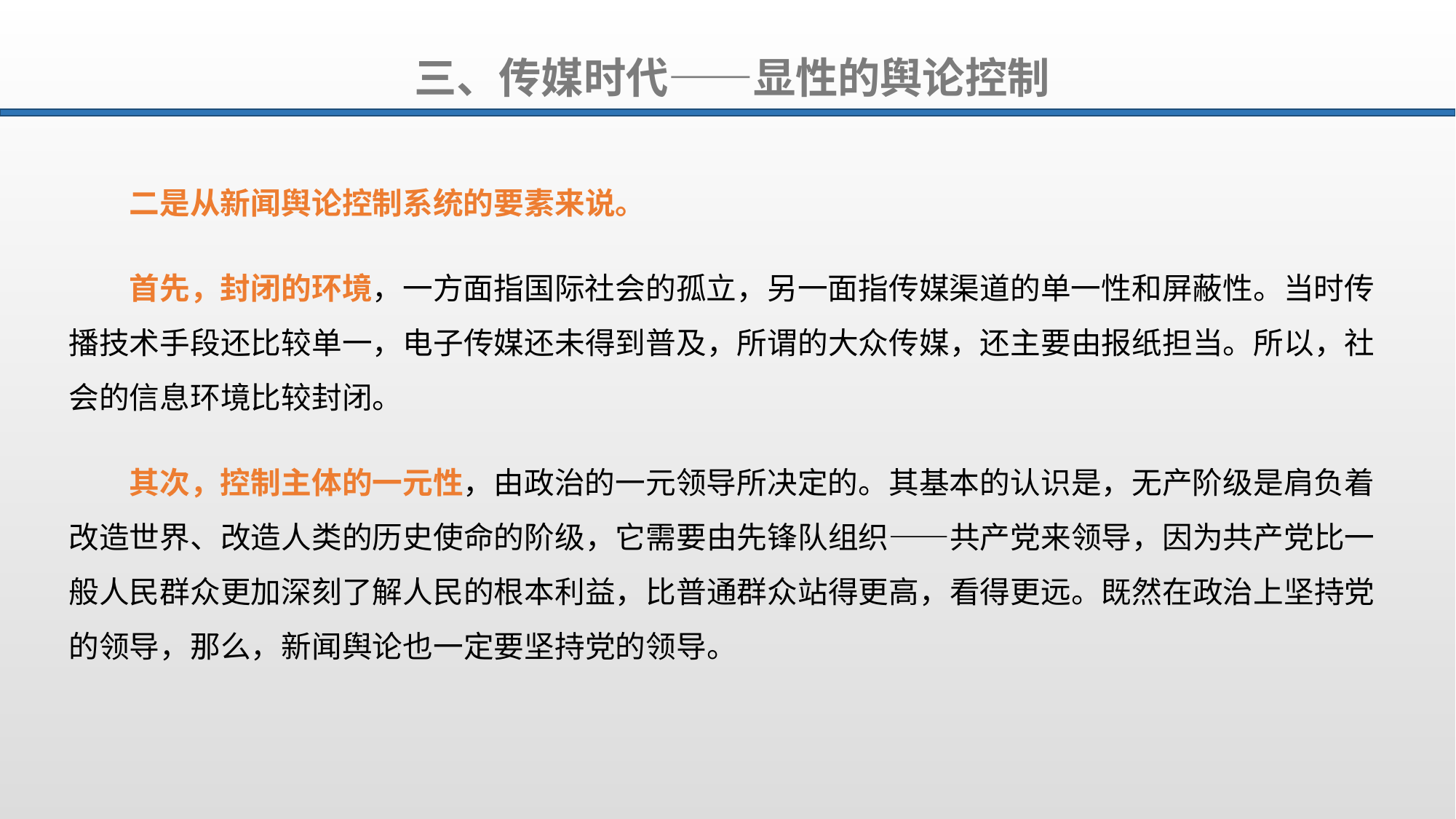

三、传媒时代——显性的舆论控制

二是从新闻舆论控制系统的要素来说。
首先，封闭的环境，一方面指国际社会的孤立，另一面指传媒渠道的单一性和屏蔽性。当时传播技术手段还比较单一，电子传媒还未得到普及，所谓的大众传媒，还主要由报纸担当。所以，社会的信息环境比较封闭。
其次，控制主体的一元性，由政治的一元领导所决定的。其基本的认识是，无产阶级是肩负着改造世界、改造人类的历史使命的阶级，它需要由先锋队组织——共产党来领导，因为共产党比一般人民群众更加深刻了解人民的根本利益，比普通群众站得更高，看得更远。既然在政治上坚持党的领导，那么，新闻舆论也一定要坚持党的领导。